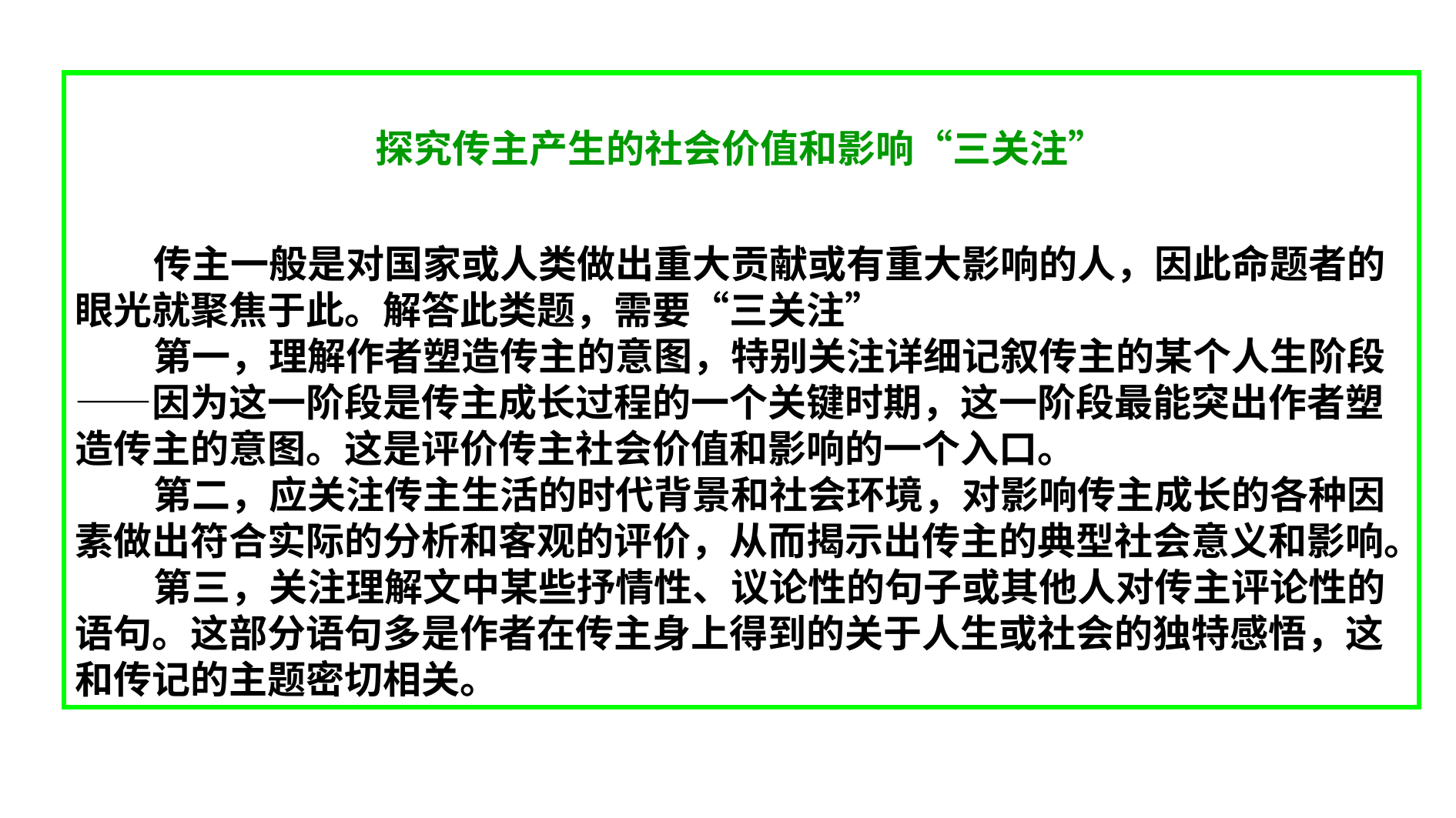

探究传主产生的社会价值和影响“三关注”

        传主一般是对国家或人类做出重大贡献或有重大影响的人，因此命题者的眼光就聚焦于此。解答此类题，需要“三关注”
        第一，理解作者塑造传主的意图，特别关注详细记叙传主的某个人生阶段——因为这一阶段是传主成长过程的一个关键时期，这一阶段最能突出作者塑造传主的意图。这是评价传主社会价值和影响的一个入口。
        第二，应关注传主生活的时代背景和社会环境，对影响传主成长的各种因素做出符合实际的分析和客观的评价，从而揭示出传主的典型社会意义和影响。
        第三，关注理解文中某些抒情性、议论性的句子或其他人对传主评论性的语句。这部分语句多是作者在传主身上得到的关于人生或社会的独特感悟，这和传记的主题密切相关。